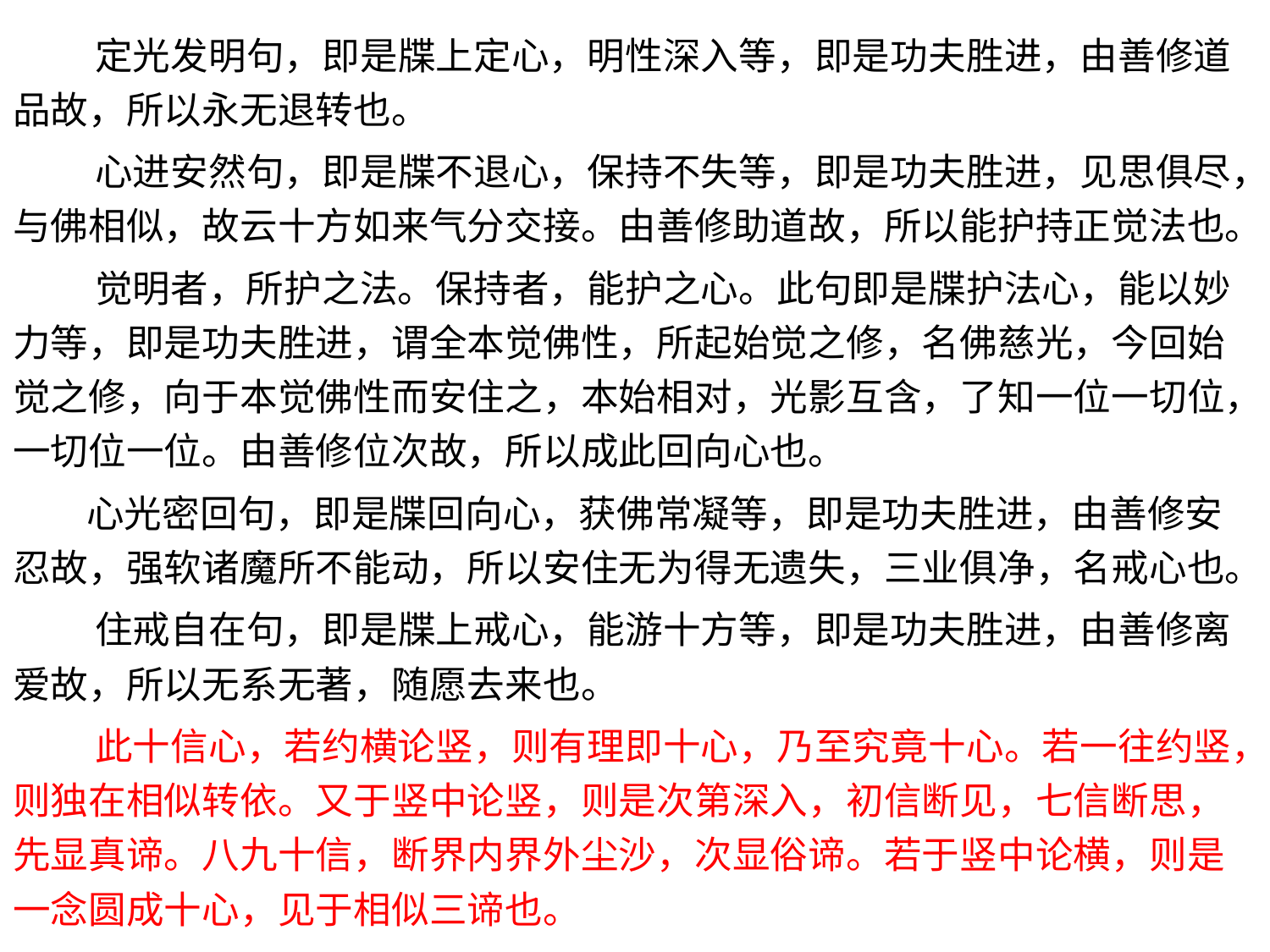

定光发明句，即是牒上定心，明性深入等，即是功夫胜进，由善修道品故，所以永无退转也。
         心进安然句，即是牒不退心，保持不失等，即是功夫胜进，见思俱尽，与佛相似，故云十方如来气分交接。由善修助道故，所以能护持正觉法也。
         觉明者，所护之法。保持者，能护之心。此句即是牒护法心，能以妙力等，即是功夫胜进，谓全本觉佛性，所起始觉之修，名佛慈光，今回始觉之修，向于本觉佛性而安住之，本始相对，光影互含，了知一位一切位，一切位一位。由善修位次故，所以成此回向心也。
        心光密回句，即是牒回向心，获佛常凝等，即是功夫胜进，由善修安忍故，强软诸魔所不能动，所以安住无为得无遗失，三业俱净，名戒心也。
         住戒自在句，即是牒上戒心，能游十方等，即是功夫胜进，由善修离爱故，所以无系无著，随愿去来也。
         此十信心，若约横论竖，则有理即十心，乃至究竟十心。若一往约竖，则独在相似转依。又于竖中论竖，则是次第深入，初信断见，七信断思，先显真谛。八九十信，断界内界外尘沙，次显俗谛。若于竖中论横，则是一念圆成十心，见于相似三谛也。